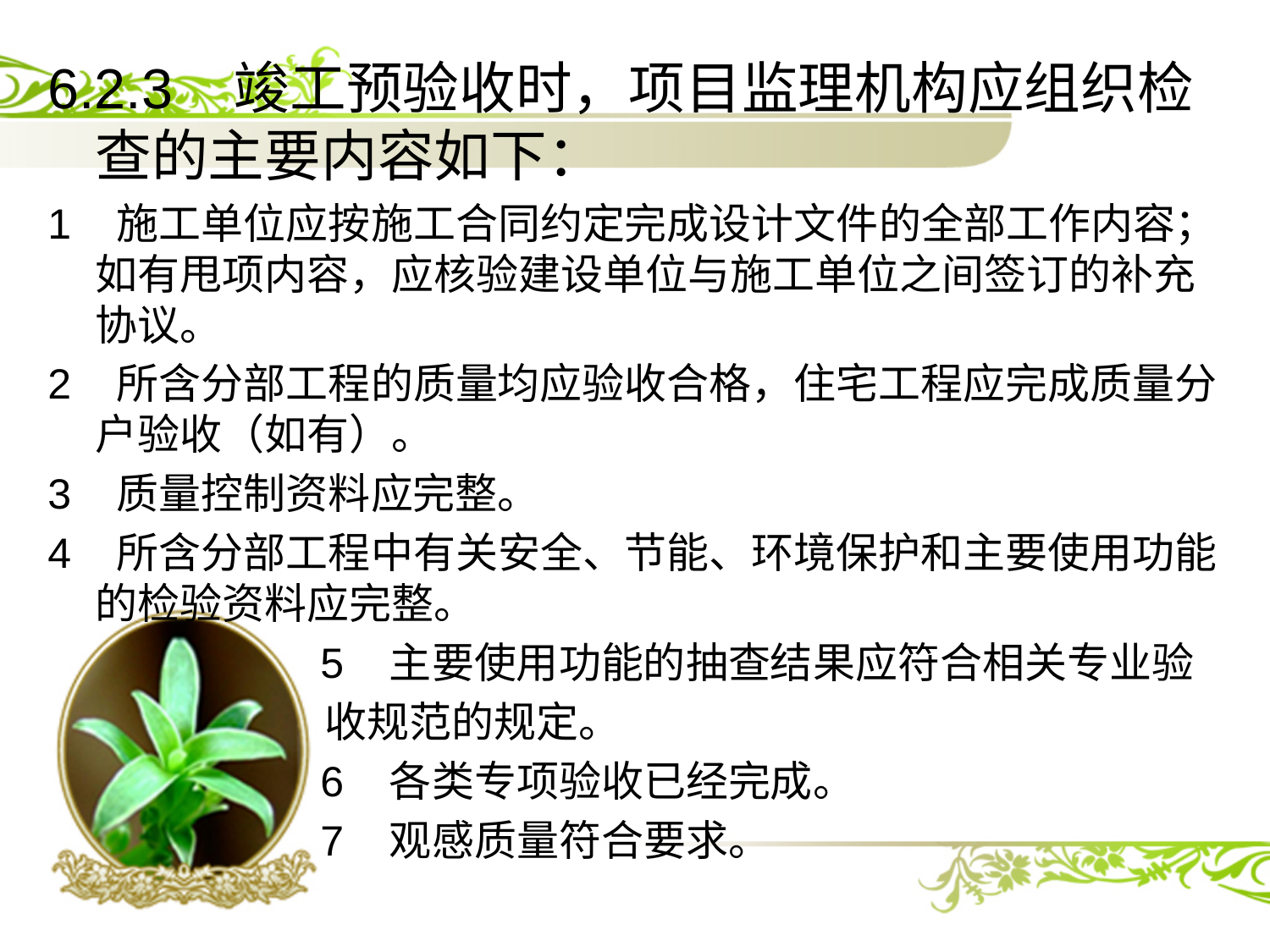

6.2.3   竣工预验收时，项目监理机构应组织检查的主要内容如下：
1   施工单位应按施工合同约定完成设计文件的全部工作内容；如有甩项内容，应核验建设单位与施工单位之间签订的补充协议。
2   所含分部工程的质量均应验收合格，住宅工程应完成质量分户验收（如有）。
3   质量控制资料应完整。
4   所含分部工程中有关安全、节能、环境保护和主要使用功能的检验资料应完整。
                       5   主要使用功能的抽查结果应符合相关专业验
                            收规范的规定。
                       6   各类专项验收已经完成。
                       7   观感质量符合要求。